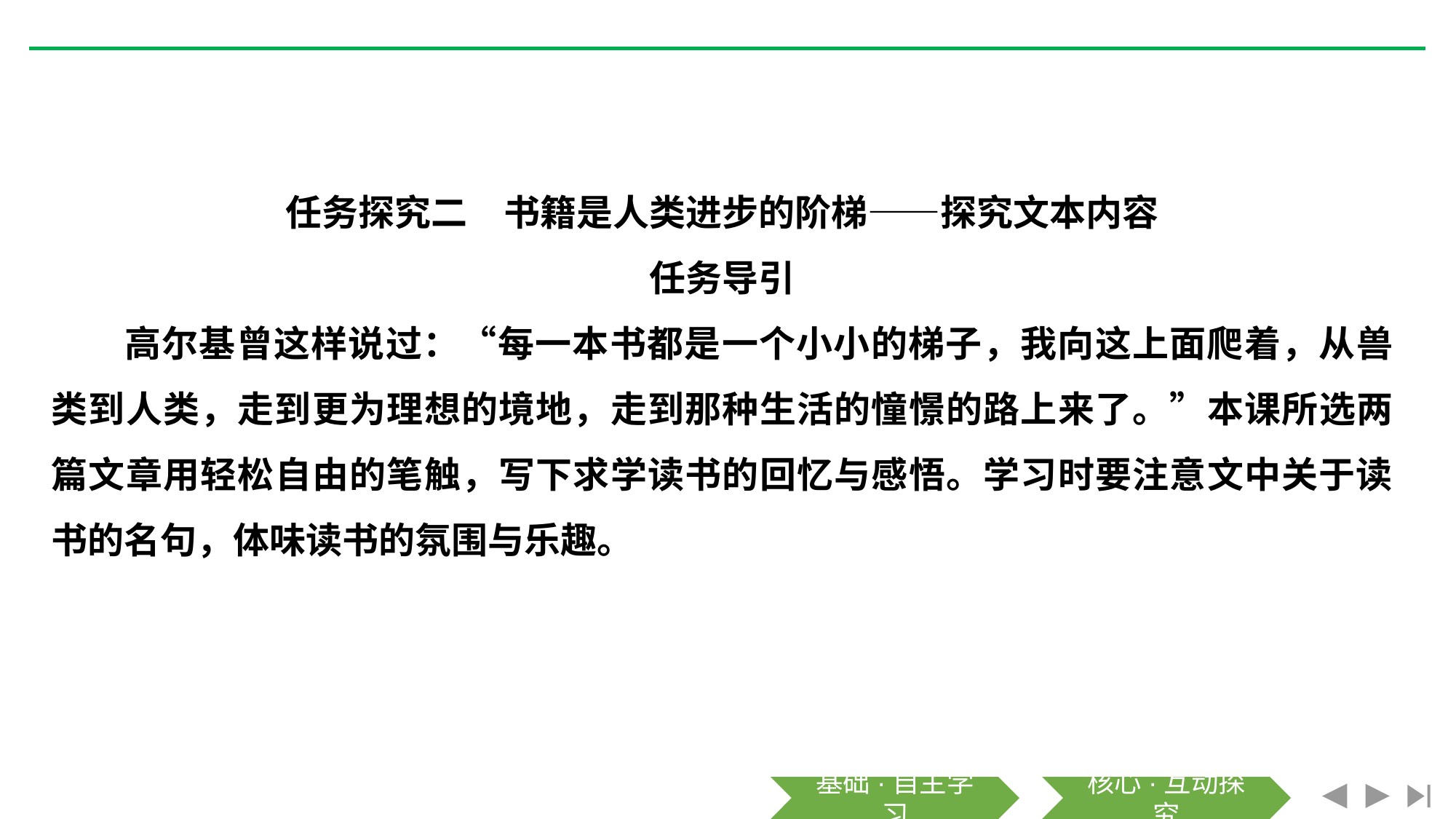

任务探究二　书籍是人类进步的阶梯——探究文本内容
任务导引
高尔基曾这样说过：“每一本书都是一个小小的梯子，我向这上面爬着，从兽类到人类，走到更为理想的境地，走到那种生活的憧憬的路上来了。”本课所选两篇文章用轻松自由的笔触，写下求学读书的回忆与感悟。学习时要注意文中关于读书的名句，体味读书的氛围与乐趣。